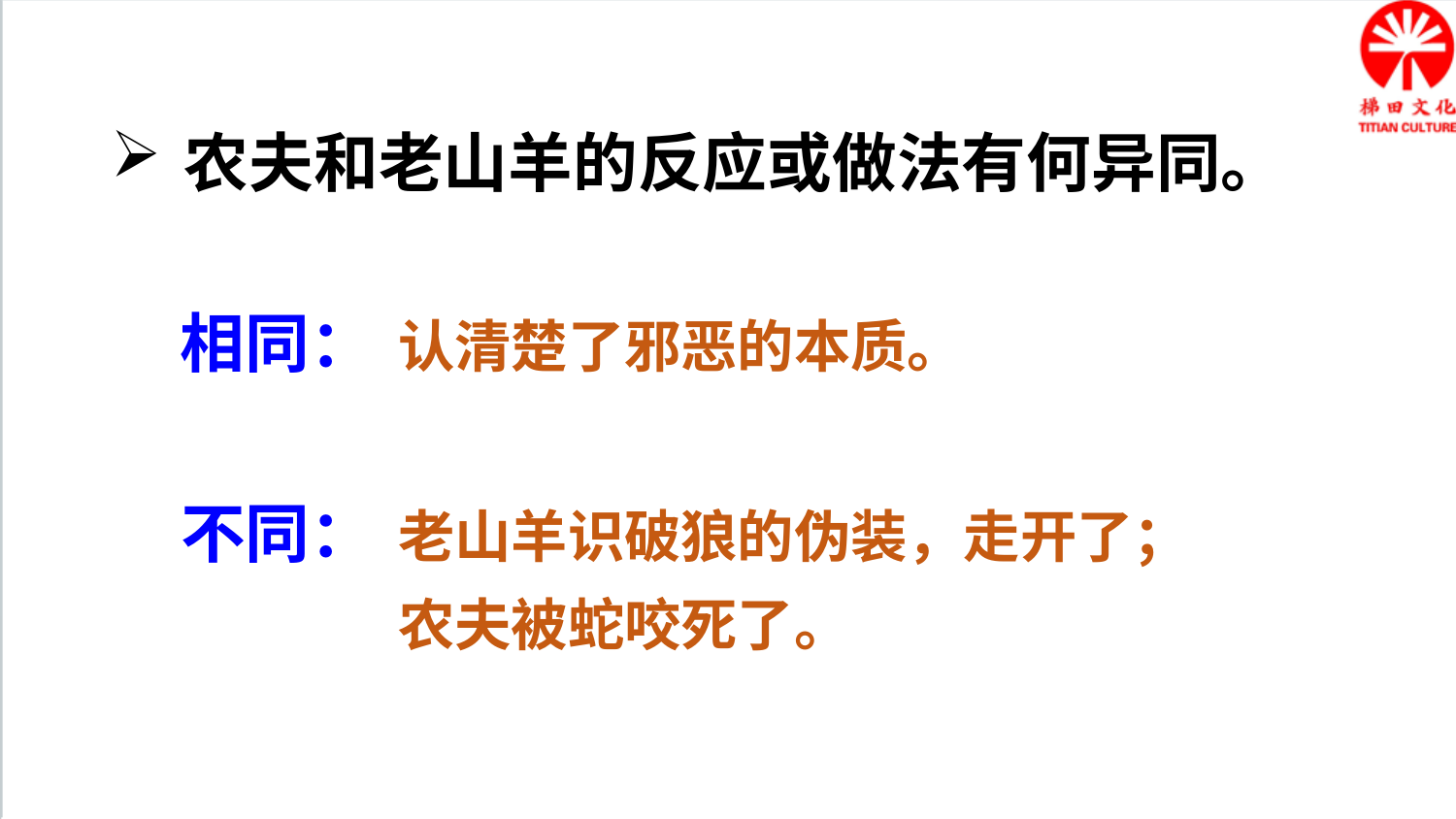

农夫和老山羊的反应或做法有何异同。
相同：
认清楚了邪恶的本质。
不同：
老山羊识破狼的伪装，走开了；农夫被蛇咬死了。